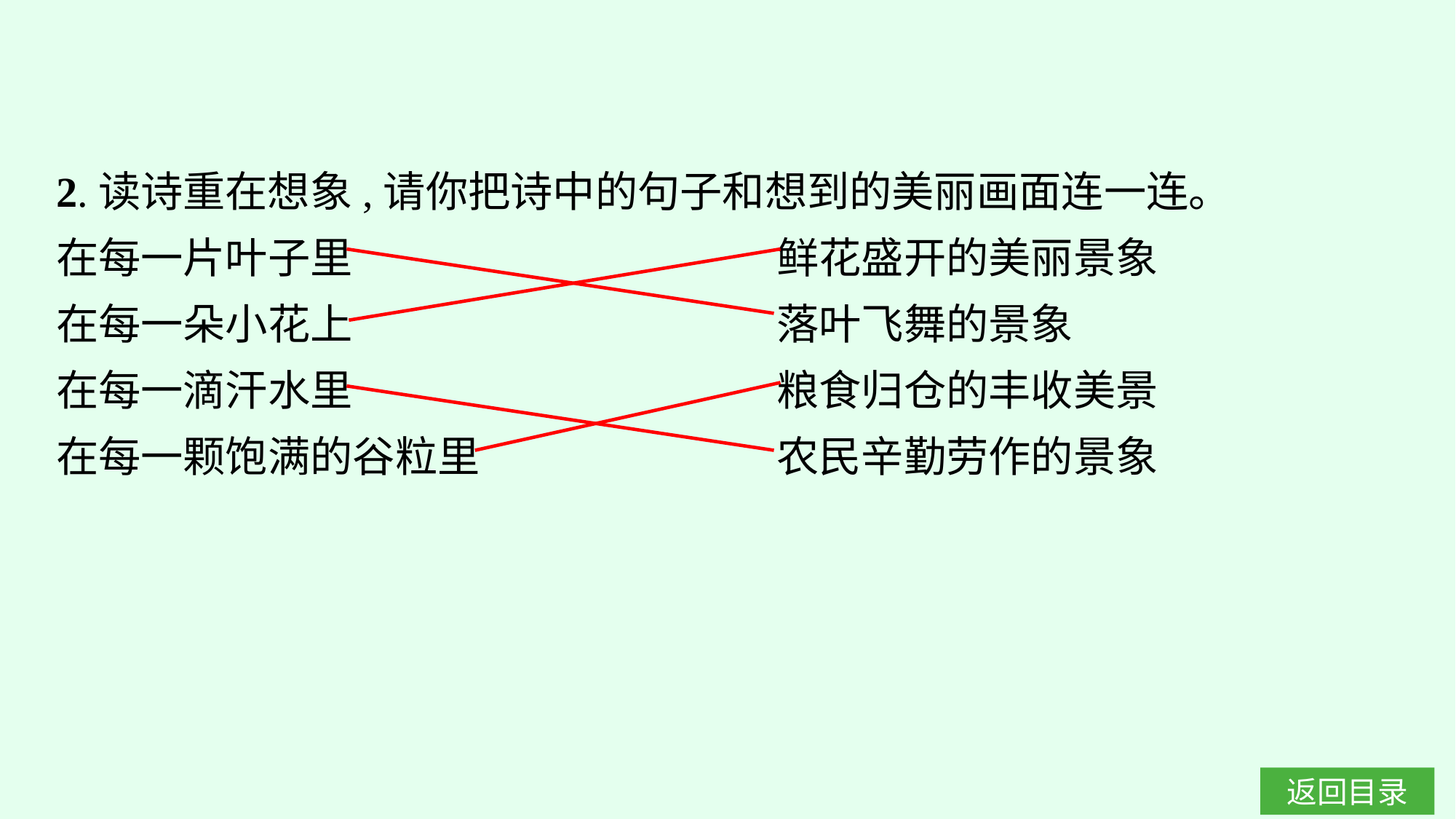

2.读诗重在想象,请你把诗中的句子和想到的美丽画面连一连。
在每一片叶子里　　　　　　　　　　鲜花盛开的美丽景象
在每一朵小花上　　　　　　　　　　落叶飞舞的景象
在每一滴汗水里　　　　　　　　　　粮食归仓的丰收美景
在每一颗饱满的谷粒里　　　　　　　农民辛勤劳作的景象